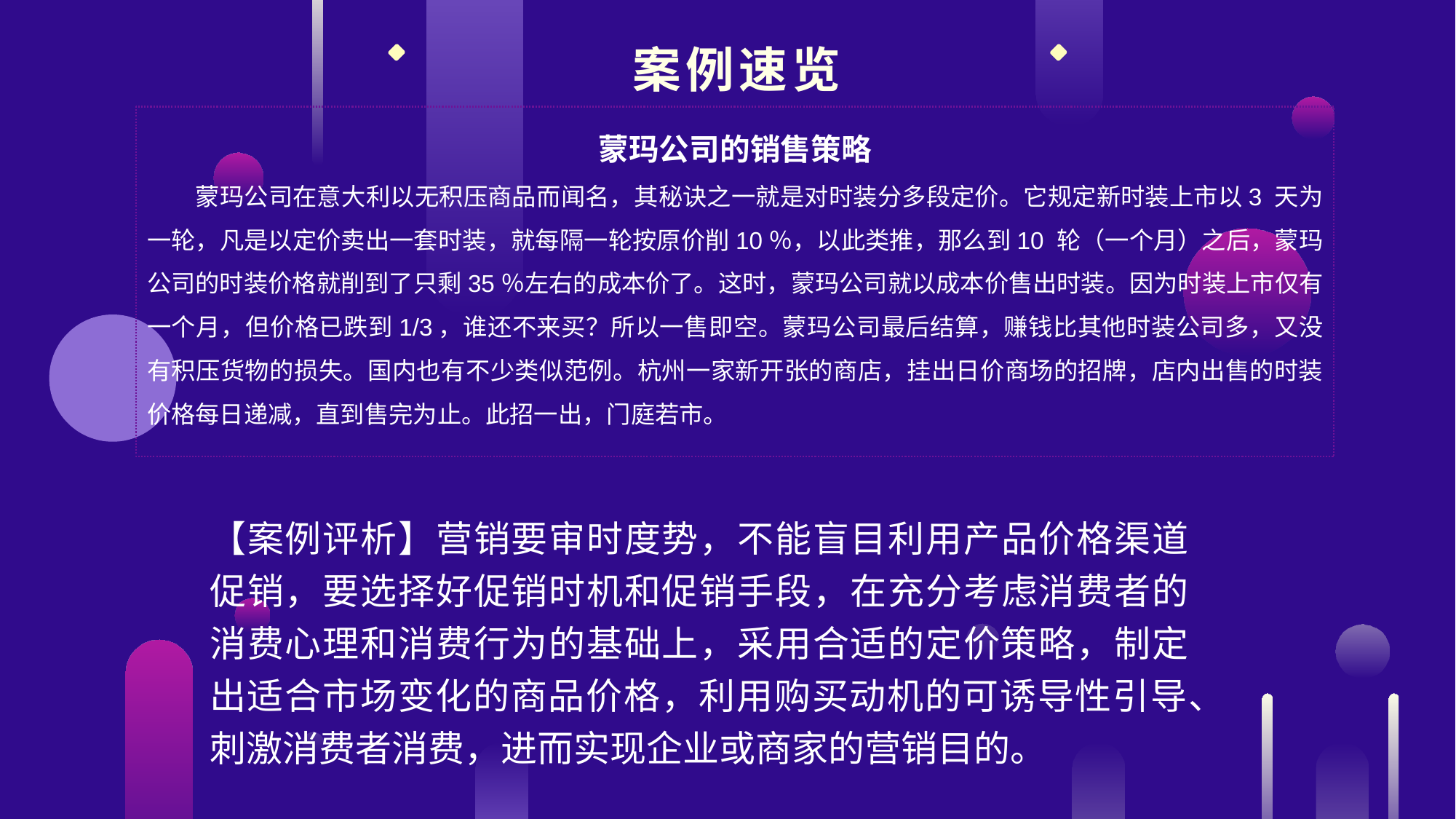

案例速览

蒙玛公司的销售策略
蒙玛公司在意大利以无积压商品而闻名，其秘诀之一就是对时装分多段定价。它规定新时装上市以3 天为一轮，凡是以定价卖出一套时装，就每隔一轮按原价削10％，以此类推，那么到10 轮（一个月）之后，蒙玛公司的时装价格就削到了只剩35％左右的成本价了。这时，蒙玛公司就以成本价售出时装。因为时装上市仅有一个月，但价格已跌到1/3，谁还不来买？所以一售即空。蒙玛公司最后结算，赚钱比其他时装公司多，又没有积压货物的损失。国内也有不少类似范例。杭州一家新开张的商店，挂出日价商场的招牌，店内出售的时装价格每日递减，直到售完为止。此招一出，门庭若市。

【案例评析】营销要审时度势，不能盲目利用产品价格渠道促销，要选择好促销时机和促销手段，在充分考虑消费者的消费心理和消费行为的基础上，采用合适的定价策略，制定出适合市场变化的商品价格，利用购买动机的可诱导性引导、刺激消费者消费，进而实现企业或商家的营销目的。